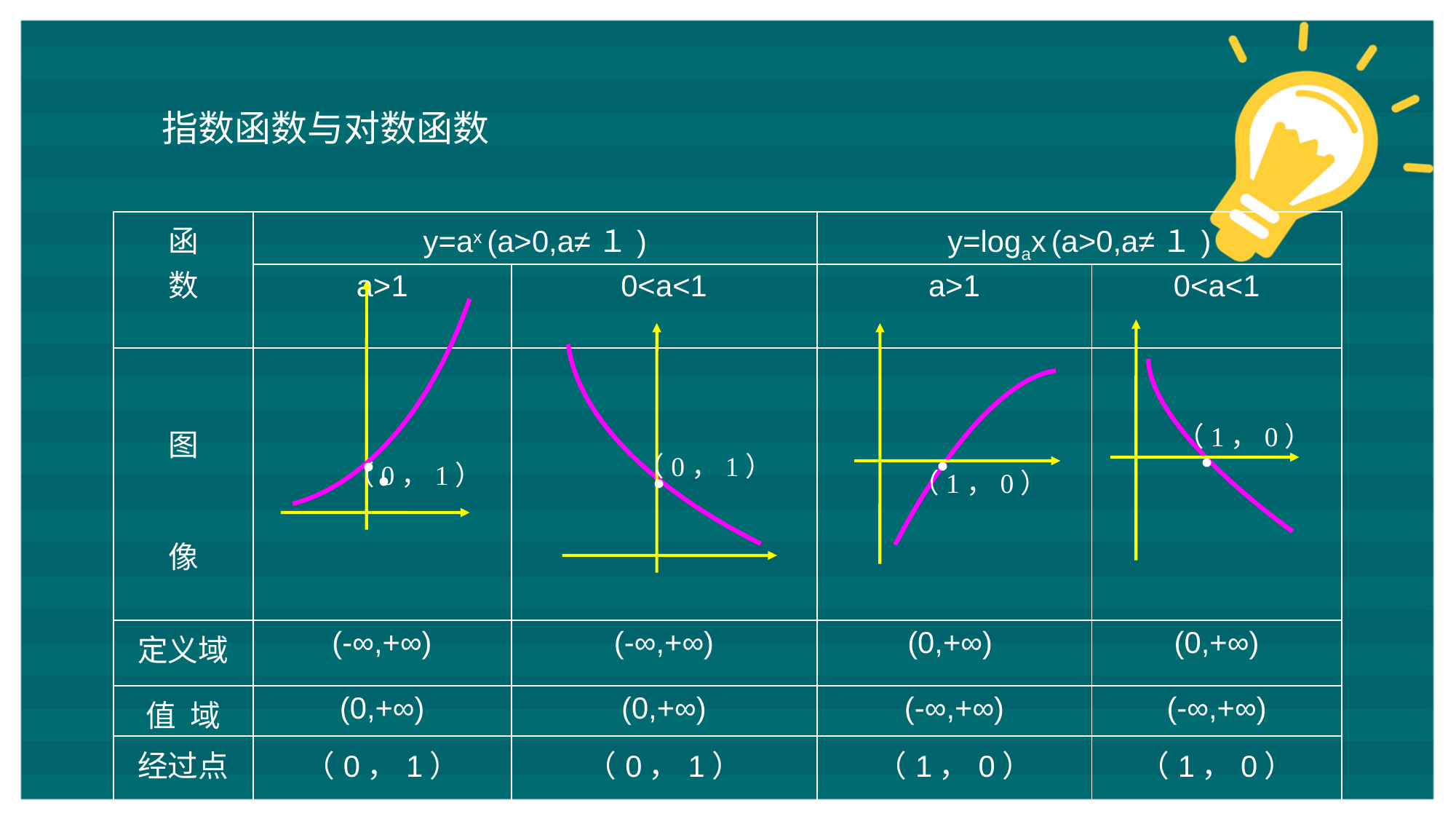

.
.
（0，1）

  指数函数与对数函数
| 函 数 | y=ax (a>0,a≠１) |  | y=logax (a>0,a≠１) |  |
| --- | --- | --- | --- | --- |
|  | a>1 | 0<a<1 | a>1 | 0<a<1 |
| 图 像 |  |  |  |  |
| 定义域 | (-∞,+∞) | (-∞,+∞) | (0,+∞) | (0,+∞) |
| 值 域 | (0,+∞) | (0,+∞) | (-∞,+∞) | (-∞,+∞) |
| 经过点 | （0，1） | （0，1） | （1，0） | （1，0） |
| 单调性 | 单调增 | 单调减 | 单调增 | 单调减 |

.
（1，0）

.
（0，1）

.

（1，0）